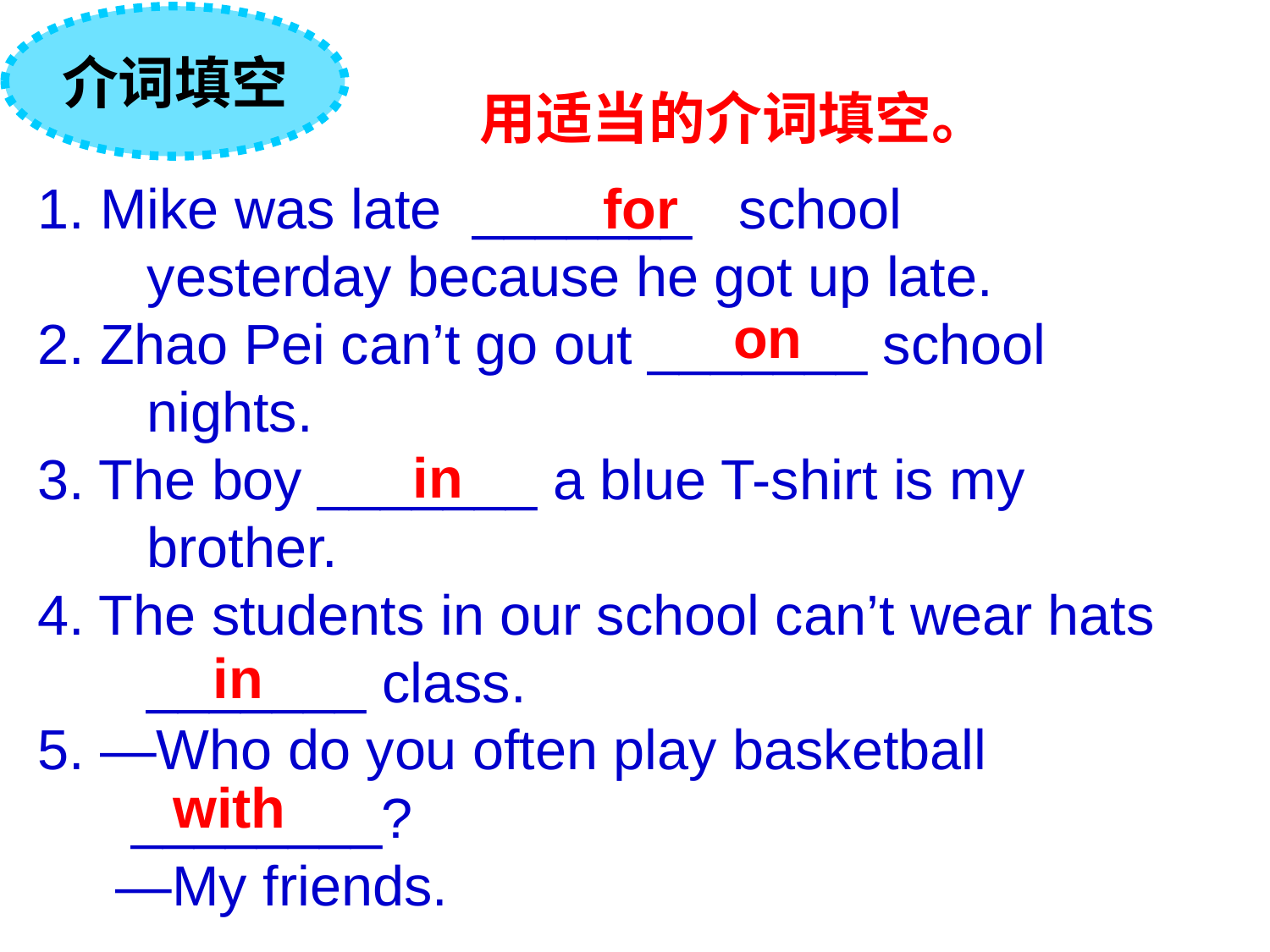

介词填空
用适当的介词填空。
1. Mike was late  _______   school
       yesterday because he got up late.
2. Zhao Pei can’t go out _______ school
       nights.
3. The boy _______ a blue T-shirt is my
       brother.
4. The students in our school can’t wear hats
       _______ class.
5. —Who do you often play basketball
      ________?
     —My friends.
 for
 on
 in
 in
 with